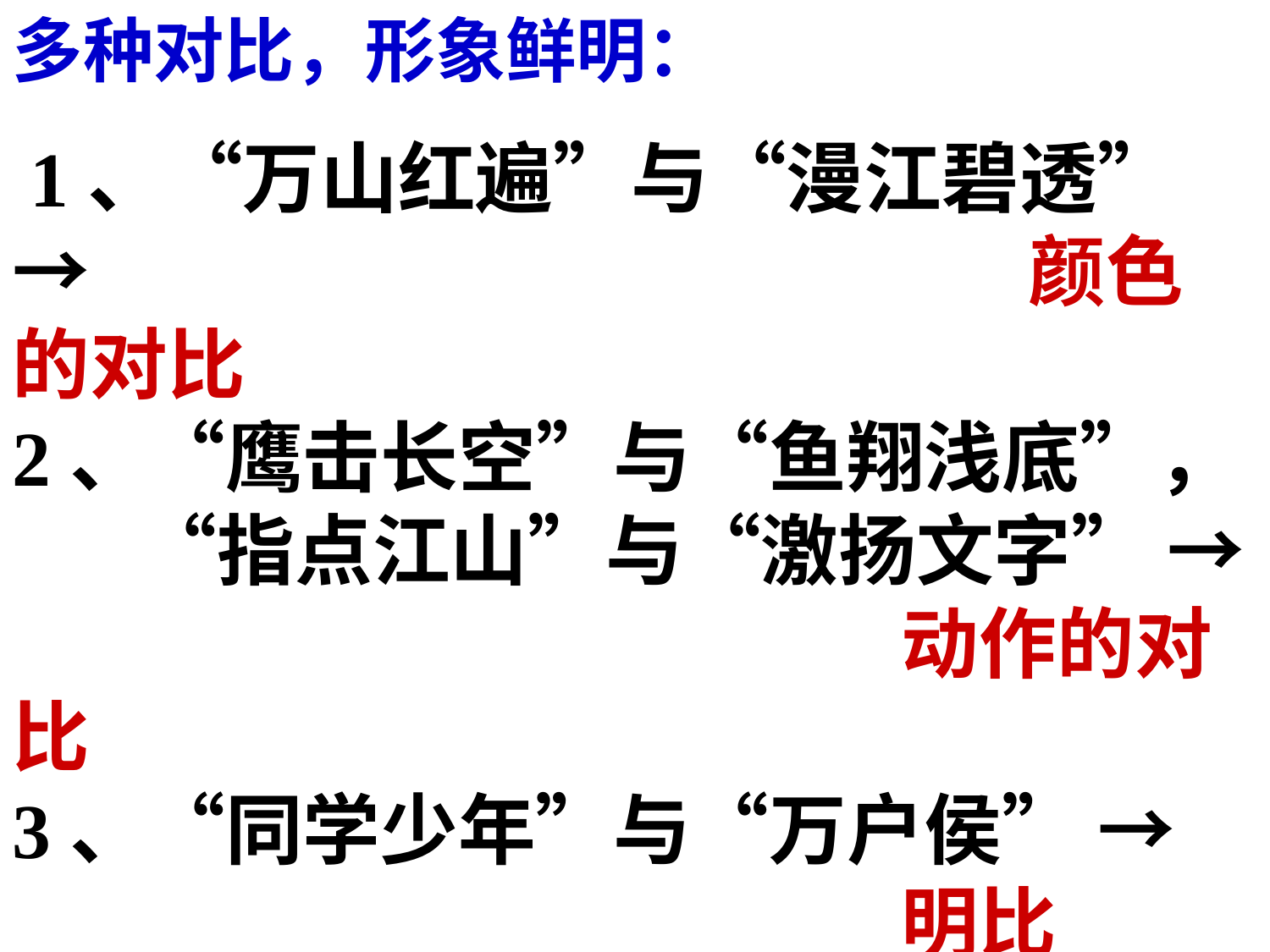

多种对比，形象鲜明：
 1、“万山红遍”与“漫江碧透” →     							颜色的对比 
2、“鹰击长空”与“鱼翔浅底”，	“指点江山”与“激扬文字” →							动作的对比 
3、“同学少年”与“万户侯” →    							明比 
4、“万类”的自由与民生的压抑→							暗含的对比
54